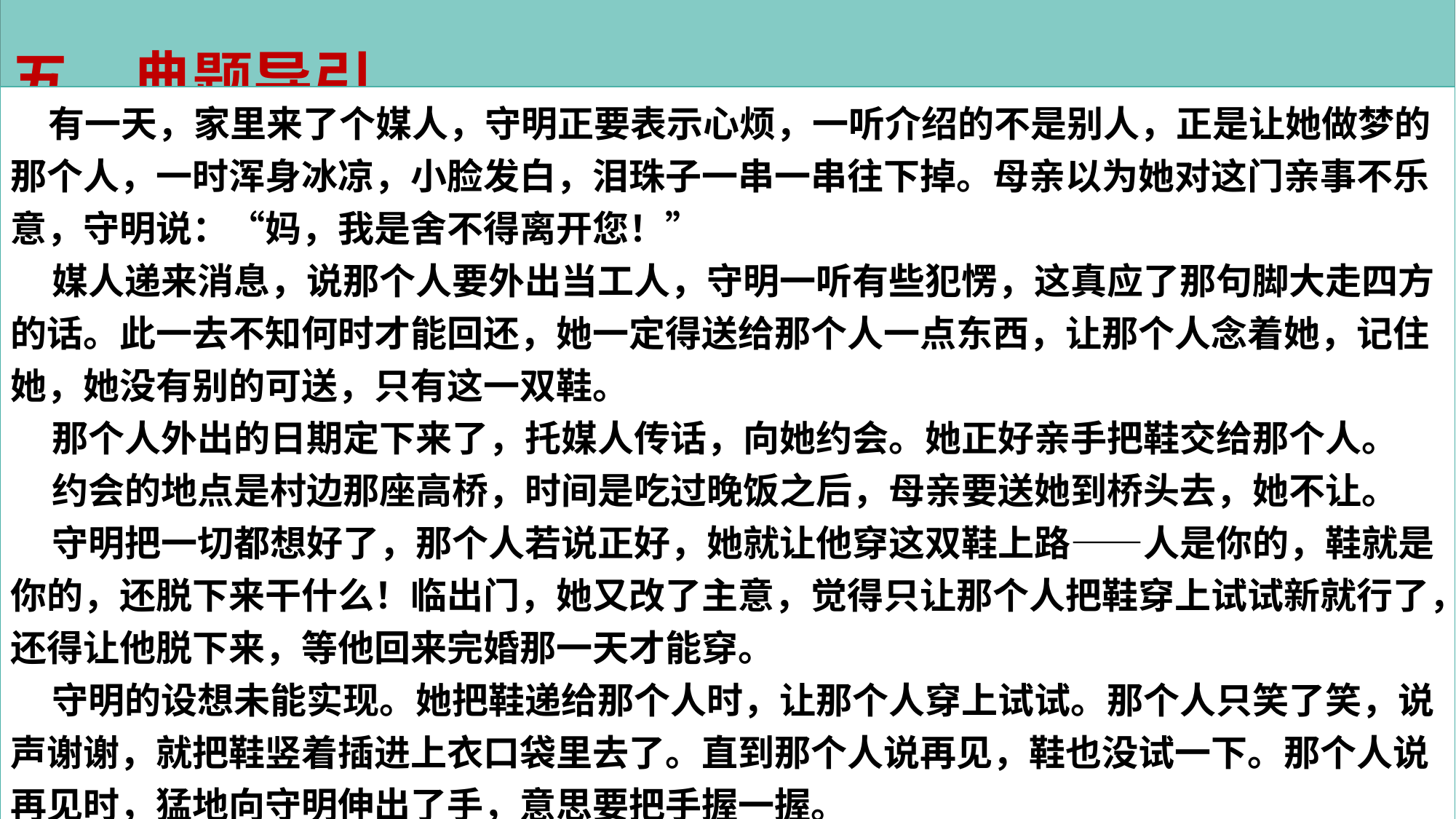

五、典题导引

    有一天，家里来了个媒人，守明正要表示心烦，一听介绍的不是别人，正是让她做梦的那个人，一时浑身冰凉，小脸发白，泪珠子一串一串往下掉。母亲以为她对这门亲事不乐意，守明说：“妈，我是舍不得离开您！”
    媒人递来消息，说那个人要外出当工人，守明一听有些犯愣，这真应了那句脚大走四方的话。此一去不知何时才能回还，她一定得送给那个人一点东西，让那个人念着她，记住她，她没有别的可送，只有这一双鞋。
    那个人外出的日期定下来了，托媒人传话，向她约会。她正好亲手把鞋交给那个人。
    约会的地点是村边那座高桥，时间是吃过晚饭之后，母亲要送她到桥头去，她不让。
    守明把一切都想好了，那个人若说正好，她就让他穿这双鞋上路——人是你的，鞋就是你的，还脱下来干什么！临出门，她又改了主意，觉得只让那个人把鞋穿上试试新就行了，还得让他脱下来，等他回来完婚那一天才能穿。
    守明的设想未能实现。她把鞋递给那个人时，让那个人穿上试试。那个人只笑了笑，说声谢谢，就把鞋竖着插进上衣口袋里去了。直到那个人说再见，鞋也没试一下。那个人说再见时，猛地向守明伸出了手，意思要把手握一握。